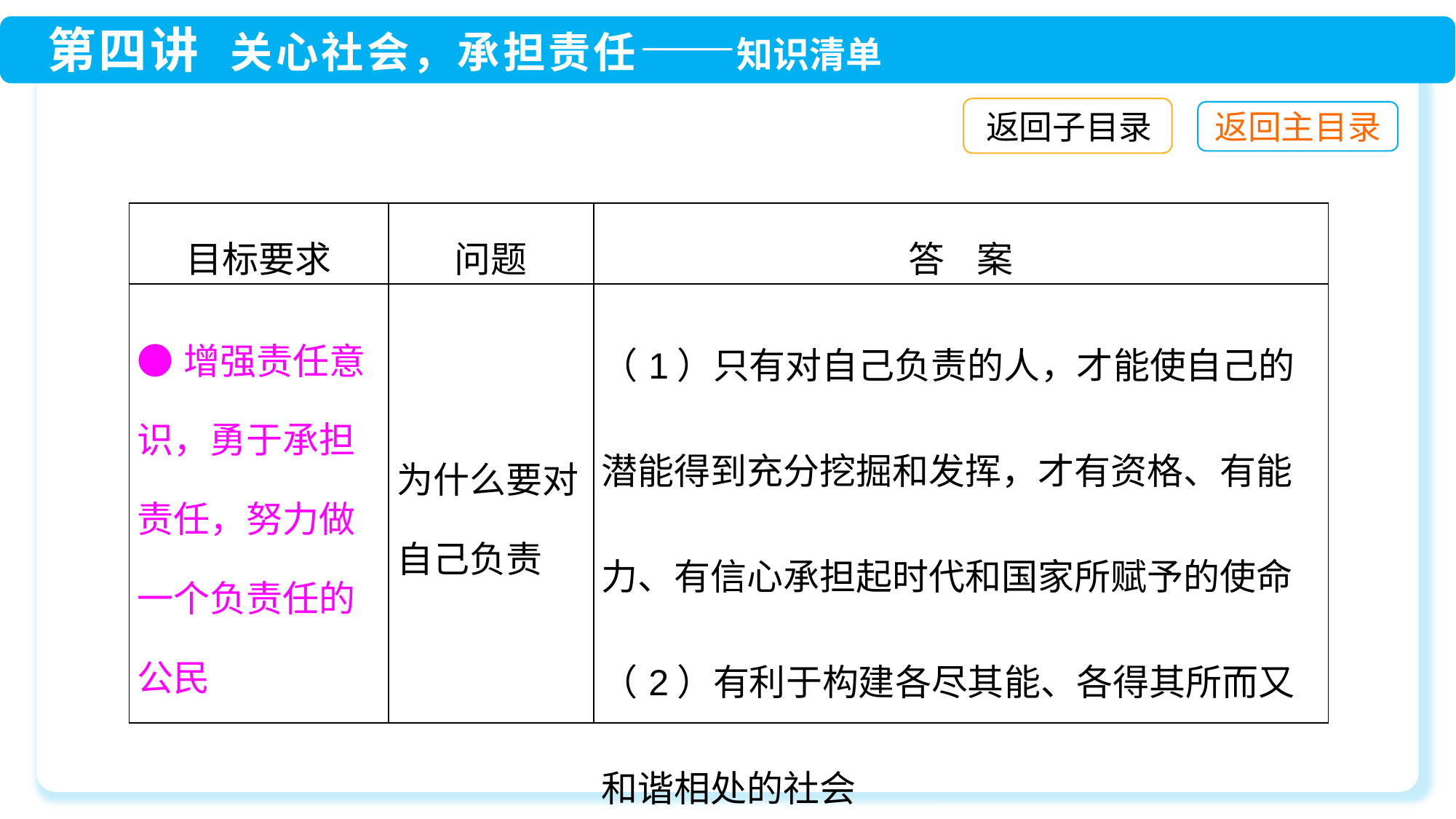

返回子目录
| 目标要求 | 问题 | 答 案 |
| --- | --- | --- |
| ●增强责任意识，勇于承担责任，努力做一个负责任的公民 | 为什么要对自己负责 | （1）只有对自己负责的人，才能使自己的潜能得到充分挖掘和发挥，才有资格、有能力、有信心承担起时代和国家所赋予的使命 （2）有利于构建各尽其能、各得其所而又和谐相处的社会 |